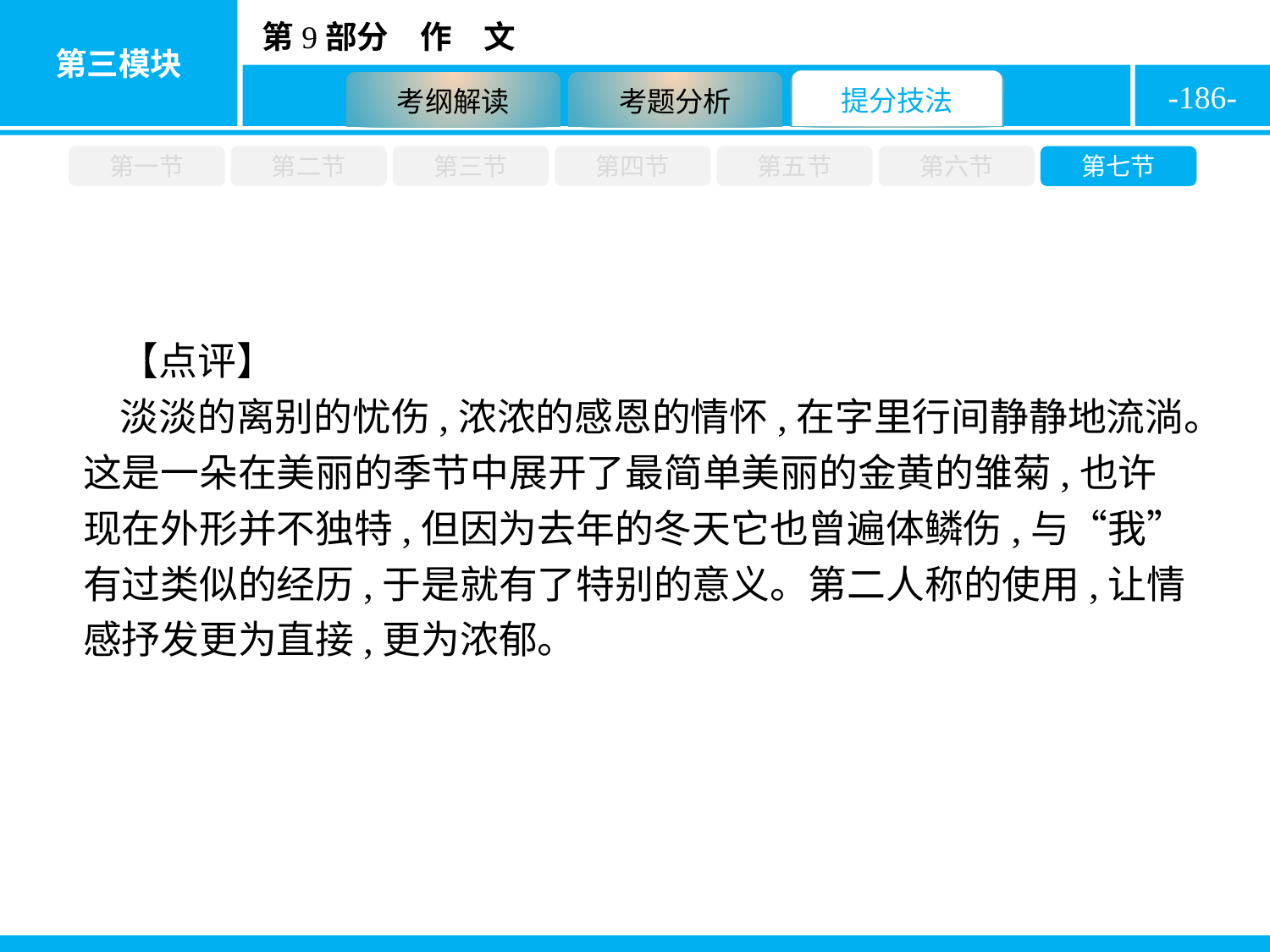

-186-
第一节
第二节
第三节
第四节
第五节
第六节
第七节
【点评】
淡淡的离别的忧伤,浓浓的感恩的情怀,在字里行间静静地流淌。这是一朵在美丽的季节中展开了最简单美丽的金黄的雏菊,也许现在外形并不独特,但因为去年的冬天它也曾遍体鳞伤,与“我”有过类似的经历,于是就有了特别的意义。第二人称的使用,让情感抒发更为直接,更为浓郁。